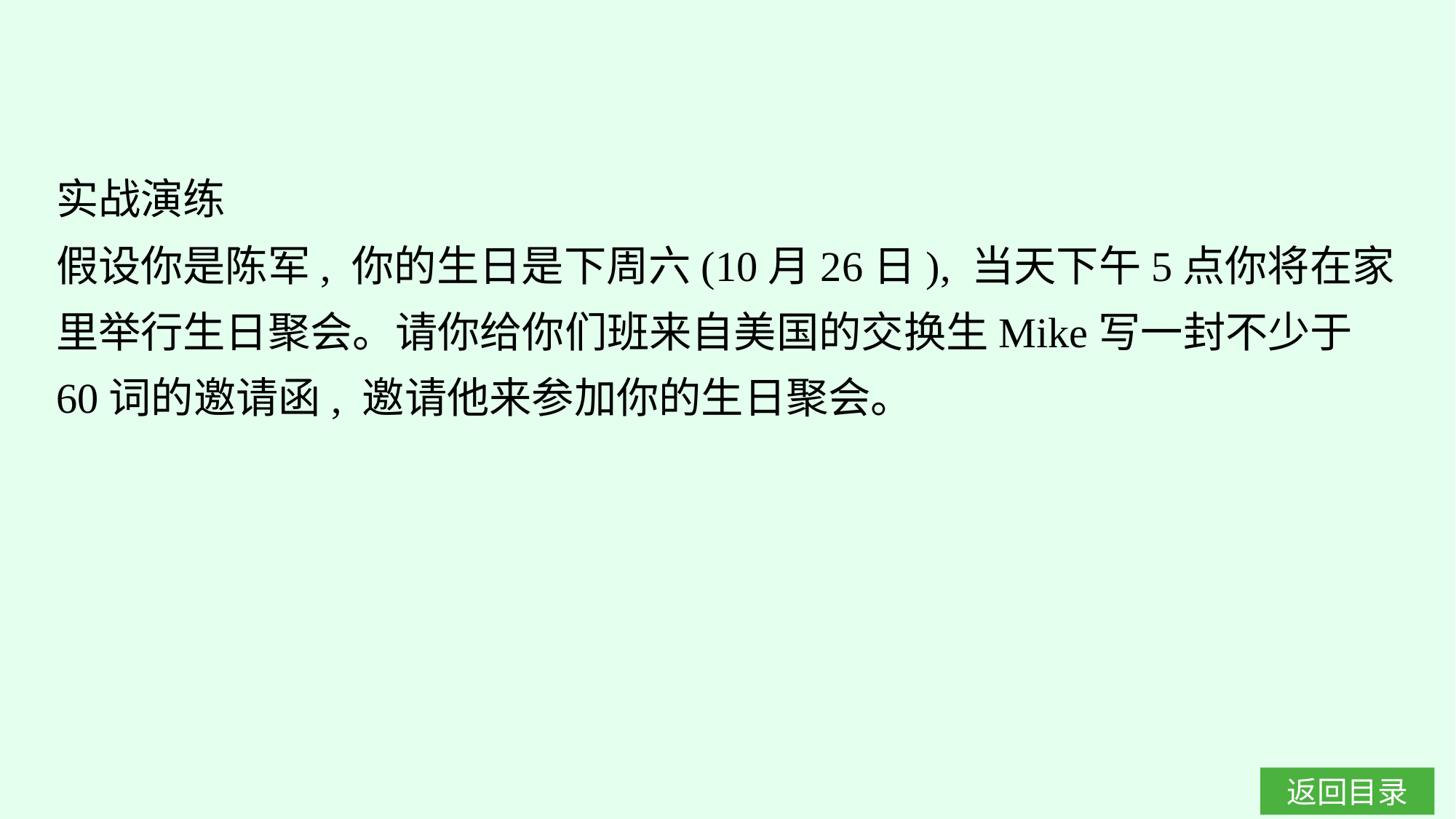

实战演练
假设你是陈军, 你的生日是下周六(10月26日), 当天下午5点你将在家里举行生日聚会。请你给你们班来自美国的交换生Mike写一封不少于60词的邀请函, 邀请他来参加你的生日聚会。